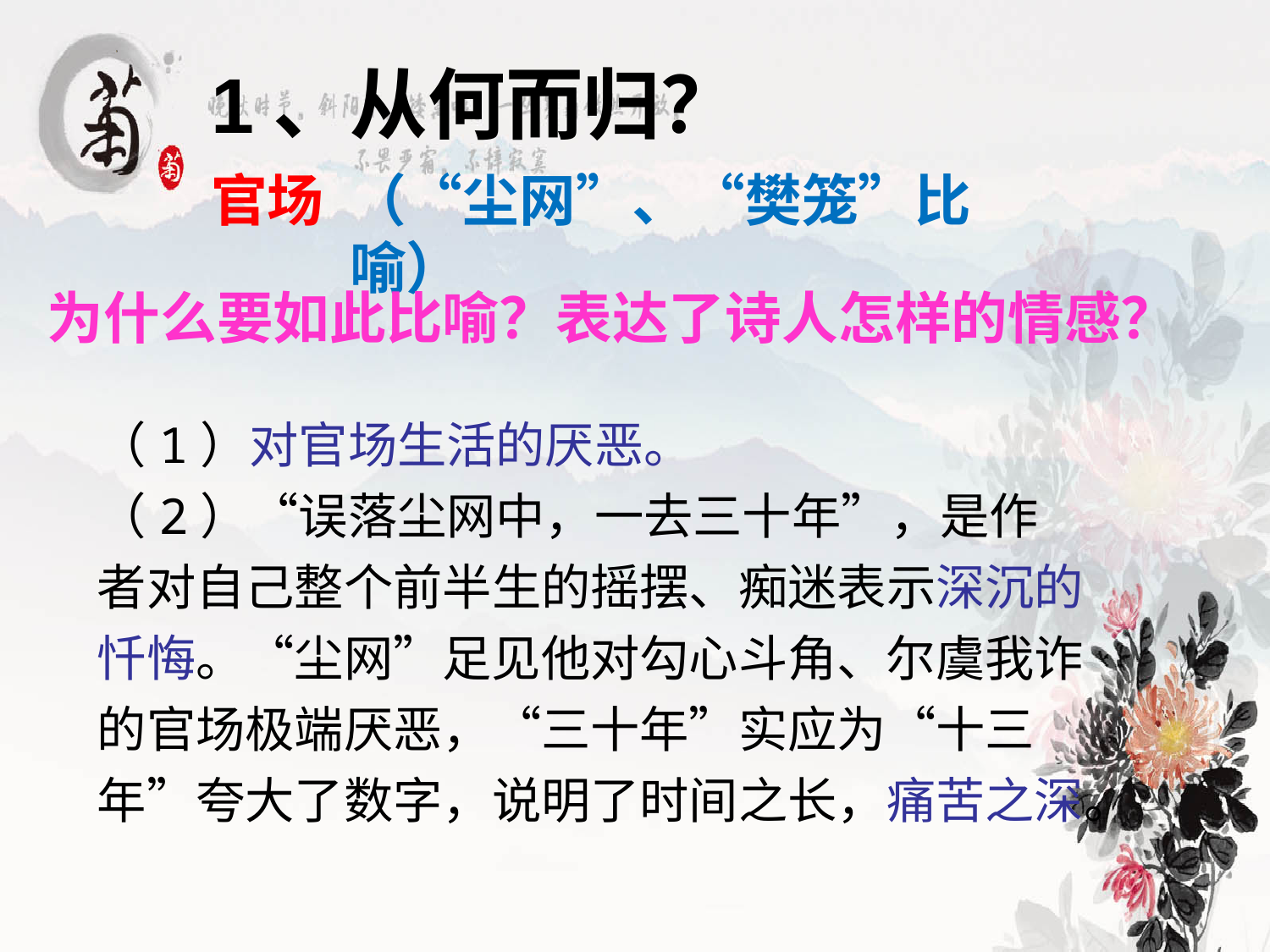

1、从何而归？
官场
（“尘网”、“樊笼”比喻）
为什么要如此比喻？表达了诗人怎样的情感？
（1）对官场生活的厌恶。
（2）“误落尘网中，一去三十年”，是作者对自己整个前半生的摇摆、痴迷表示深沉的忏悔。“尘网”足见他对勾心斗角、尔虞我诈的官场极端厌恶，“三十年”实应为“十三年”夸大了数字，说明了时间之长，痛苦之深。